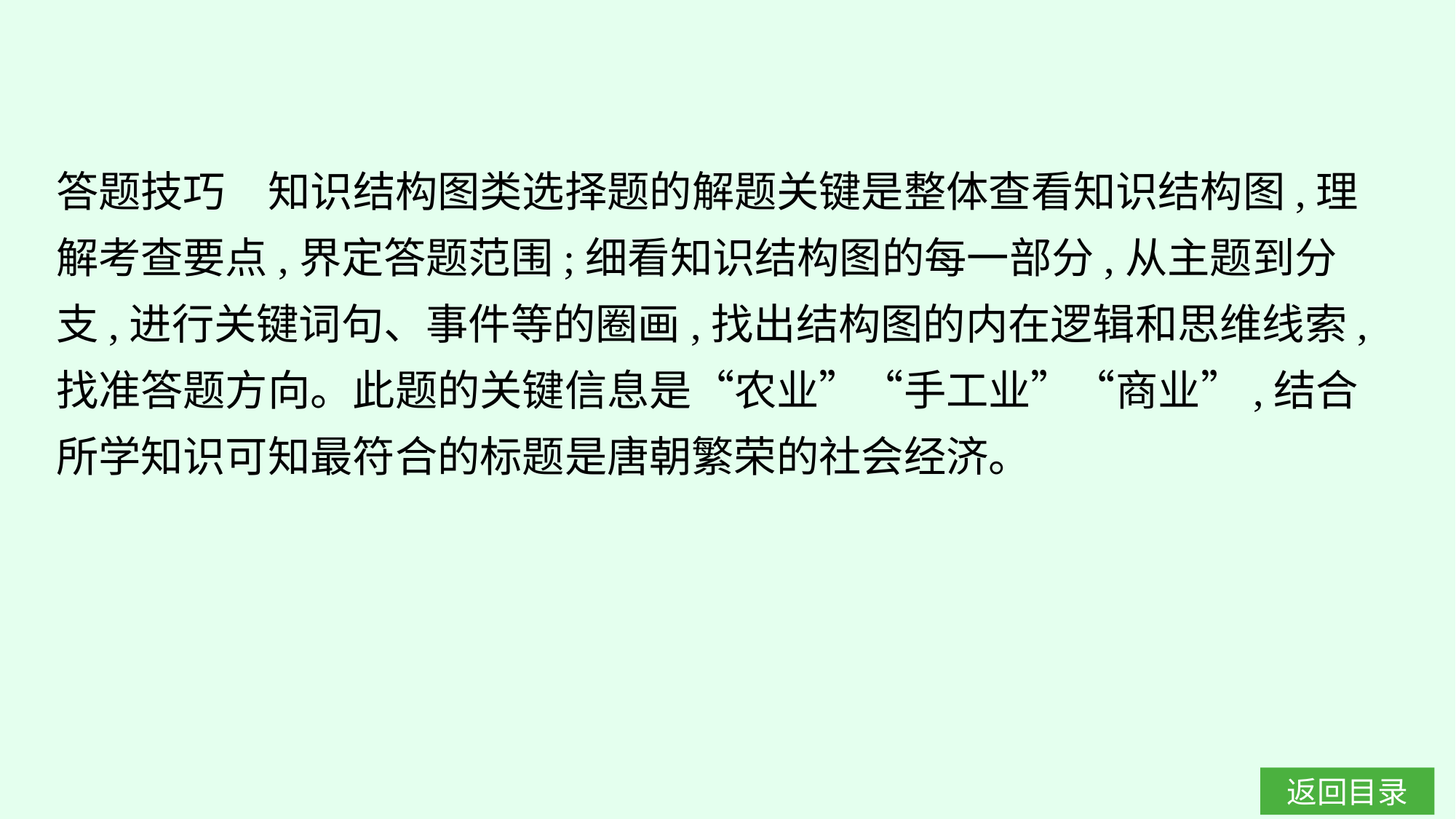

答题技巧　知识结构图类选择题的解题关键是整体查看知识结构图,理解考查要点,界定答题范围;细看知识结构图的每一部分,从主题到分支,进行关键词句、事件等的圈画,找出结构图的内在逻辑和思维线索,找准答题方向。此题的关键信息是“农业”“手工业”“商业”,结合所学知识可知最符合的标题是唐朝繁荣的社会经济。